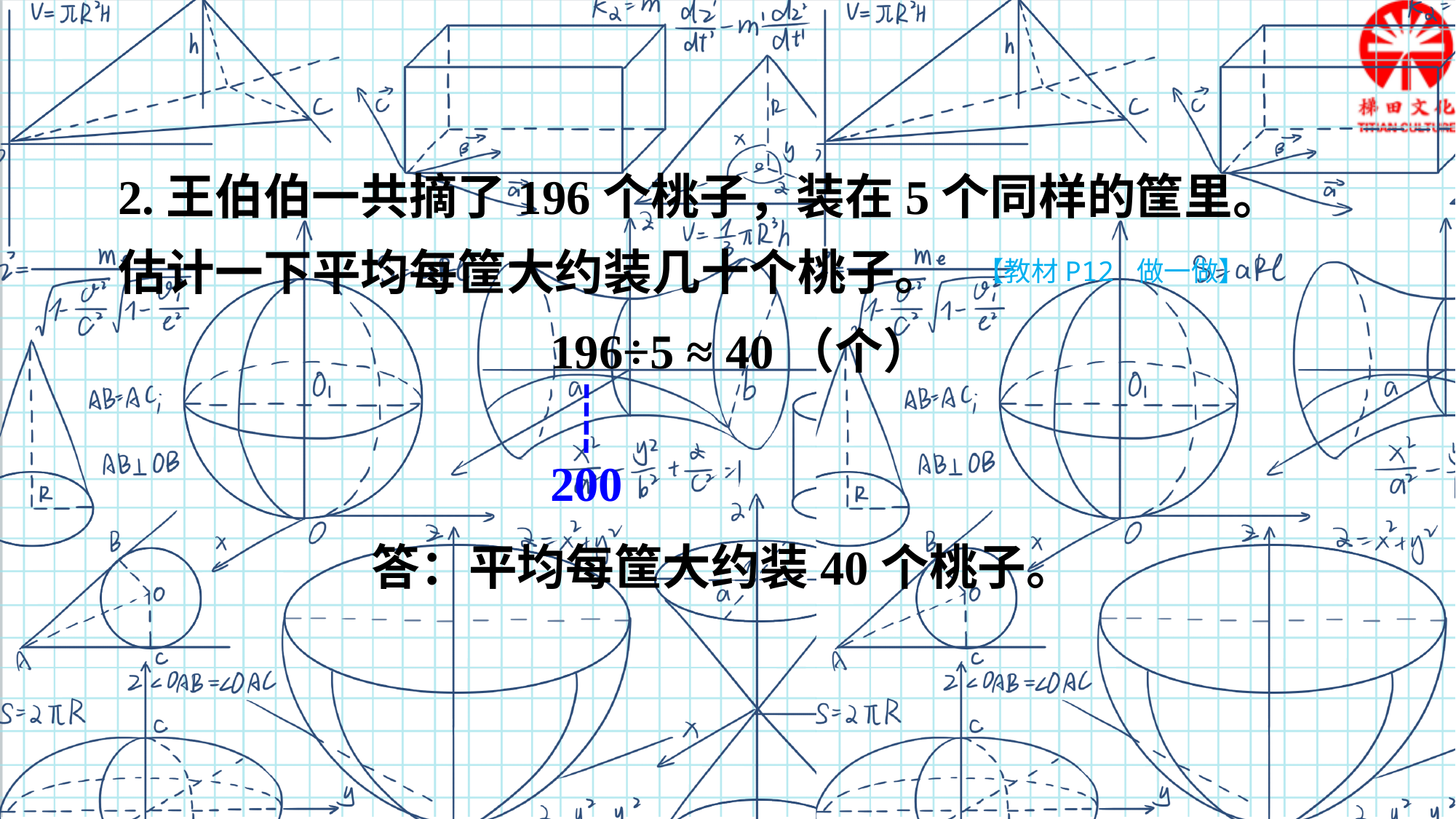

2.王伯伯一共摘了196个桃子，装在5个同样的筐里。估计一下平均每筐大约装几十个桃子。
【教材P12 做一做】
196÷5 ≈ 40（个）
200
答：平均每筐大约装40个桃子。